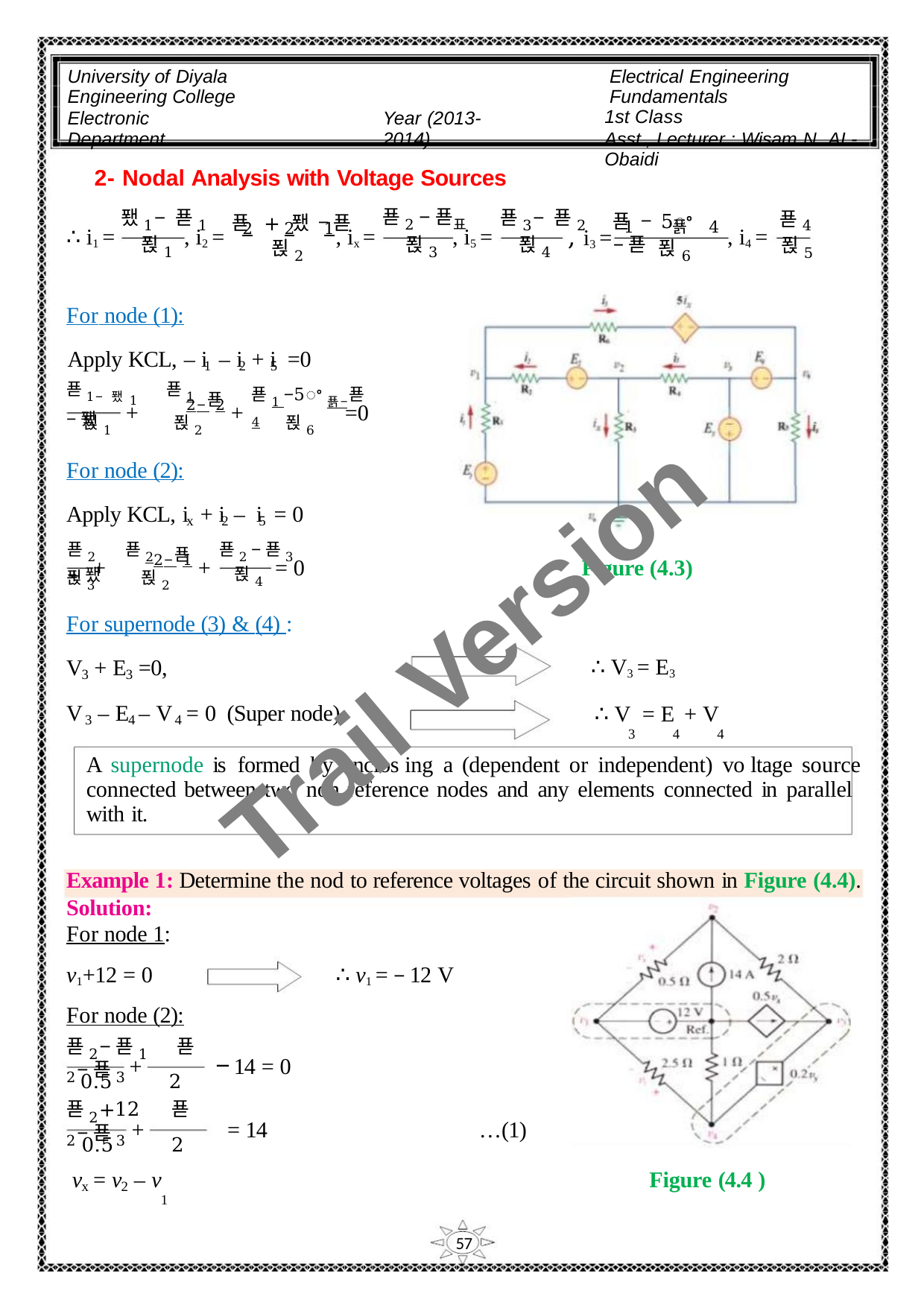

University of Diyala
Engineering College
Electronic Department
Electrical Engineering Fundamentals
1st Class
Asst., Lecturer : Wisam N. AL-Obaidi
Year (2013-2014)
2- Nodal Analysis with Voltage Sources
푣2 −푣표
푅3
푣 − 5ꢀ −푣
퐸1− 푣1
푅1
푣 + 퐸 − 푣
푣3− 푣2
푅4
푣4
푅5
1
푥
4
2
2
1
, i3 =
∴ i1 =
, i2 =
, ix =
, i5 =
, i4 =
푅2
푅6
For node (1):
Apply KCL, – i – i + i =0
1
2
5
푣1− 퐸1 푣1 −퐸
푣
푣1 −5ꢀ푥−푣4
2− 2
+
+
=0
푅1
푅2
푅6
For node (2):
Apply KCL, i + i – i = 0
x
2
5
푣2 푣2 +퐸
푣
푣2 −푣3
푅4
2− 1
+
+
= 0
Figure (4.3)
푅3
푅2
Trail Version
Trail Version
Trail Version
Trail Version
Trail Version
Trail Version
Trail Version
Trail Version
Trail Version
Trail Version
Trail Version
Trail Version
Trail Version
For supernode (3) & (4) :
∴ V3 = E3
V + E =0,
3
3
∴ V = E + V
3 4 4
V – E – V = 0 (Super node)
3
4
4
A supernode is formed by enclos ing a (dependent or independent) vo ltage source
connected between two non reference nodes and any elements connected in parallel
with it.
Example 1: Determine the nod to reference voltages of the circuit shown in Figure (4.4).
Solution:
For node 1:
∴ v1 = − 12 V
v1+12 = 0
For node (2):
푣2−푣1 푣2−푣3
−14 = 0
+
0.5
2
푣2+12 푣2−푣3
+
= 14
…(1)
0.5
2
v = v – v
1
Figure (4.4 )
x
2
57